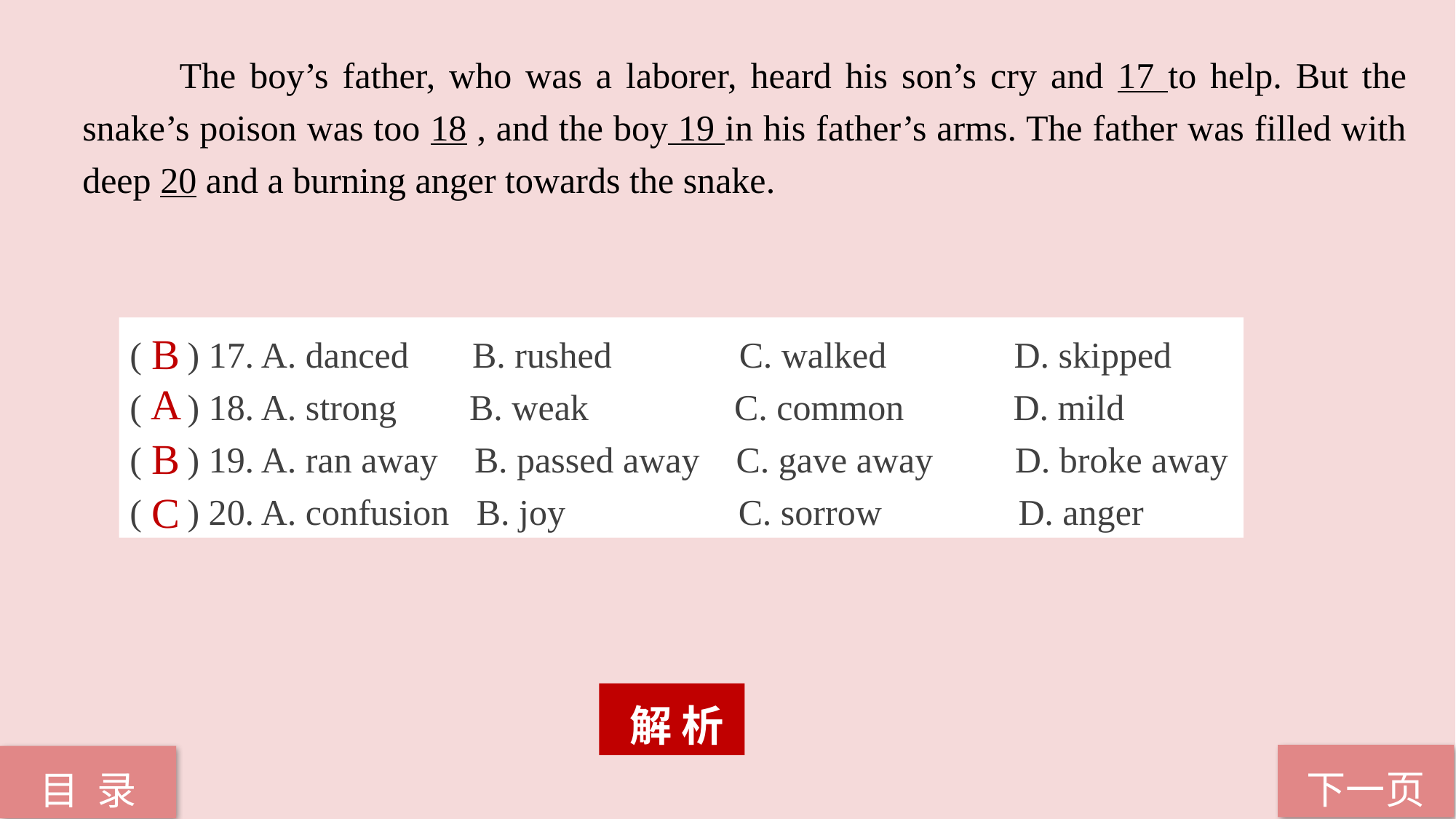

The boy’s father, who was a laborer, heard his son’s cry and 17 to help. But the snake’s poison was too 18 , and the boy 19 in his father’s arms. The father was filled with deep 20 and a burning anger towards the snake.
(     ) 17. A. danced       B. rushed              C. walked              D. skipped
(     ) 18. A. strong        B. weak                C. common            D. mild
(     ) 19. A. ran away    B. passed away    C. gave away         D. broke away
(     ) 20. A. confusion   B. joy                   C. sorrow               D. anger
B
A
B
C
 解 析